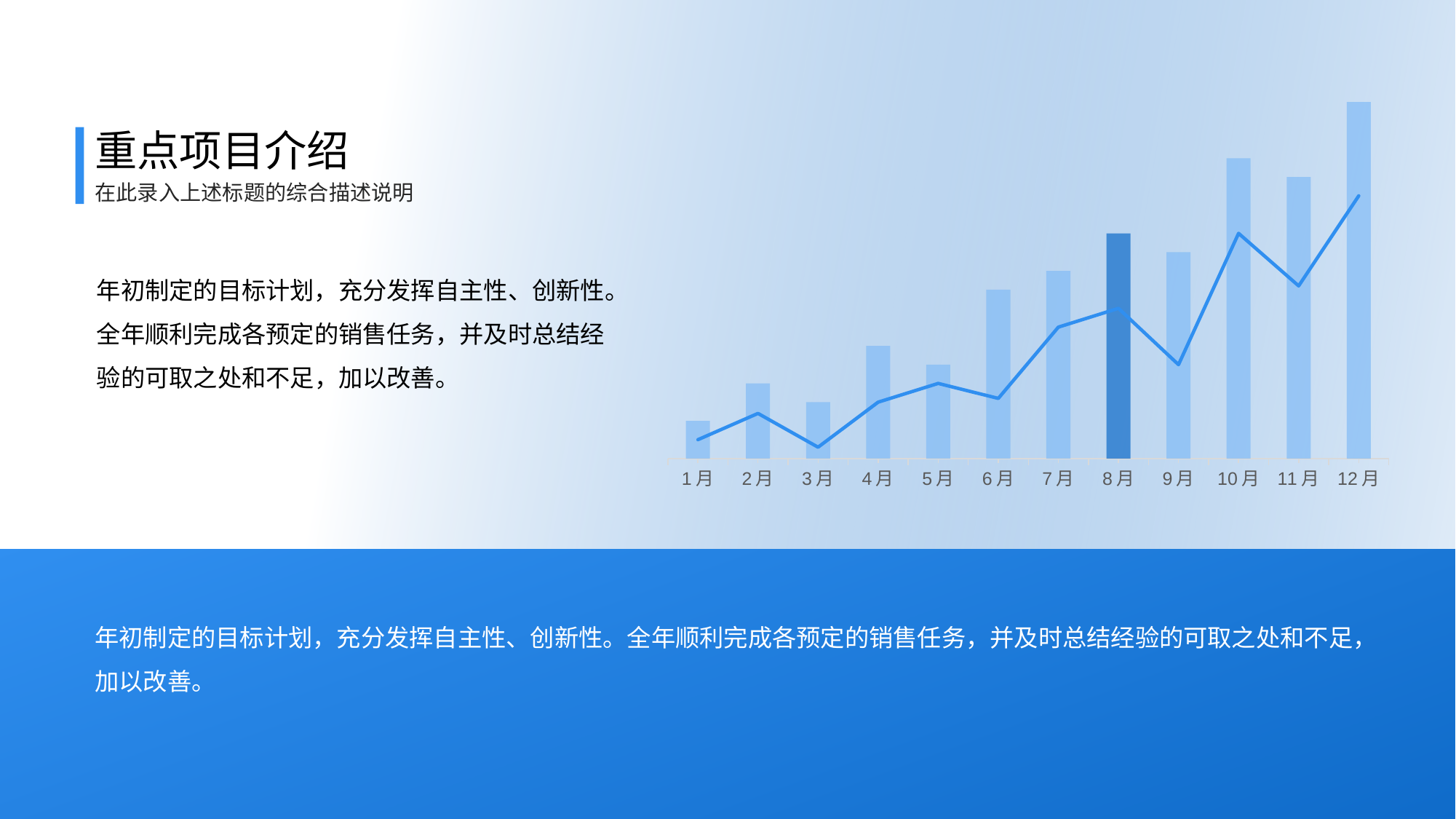

### Chart

| Category | 系列 1 | 系列 2 |
|---|---|---|
| 1月 | 0.1 | 0.05 |
| 2月 | 0.2 | 0.12 |
| 3月 | 0.15 | 0.03 |
| 4月 | 0.3 | 0.15 |
| 5月 | 0.25 | 0.2 |
| 6月 | 0.45 | 0.16 |
| 7月 | 0.5 | 0.35 |
| 8月 | 0.6 | 0.4 |
| 9月 | 0.55 | 0.25 |
| 10月 | 0.8 | 0.6 |
| 11月 | 0.75 | 0.46 |
| 12月 | 0.95 | 0.7 |
重点项目介绍
充满活力、年轻、
创新变革的专业团队

01
自创立以来，经历过多次的变革和整合
不断创新，变得更加适应市场的需要和发展
坚信，梦想与变革同在。

激情而充满斗志、
走向卓越的团队

02
一群向往成功并且正在用自己的行动力在证明走向卓越的团队
在此录入上述标题的综合描述说明
年初制定的目标计划，充分发挥自主性、创新性。全年顺利完成各预定的销售任务，并及时总结经验的可取之处和不足，加以改善。
不断成长、
技术服务先进的团队

04
对年轻的技术人员有完善的培养计划，不断提升素养与能力，导入前沿的服务理念与技术趋势，不断激励他们的成长
不断完善、
力争优秀的合作型团队

03
建设一个优秀“团队”，比建立一个优质“客户群”要难得多
建立好团队的目的，是为更好的服务客户
网络服务更专业化、分工更明细，团队合作意识更为重要

年初制定的目标计划，充分发挥自主性、创新性。全年顺利完成各预定的销售任务，并及时总结经验的可取之处和不足，加以改善。